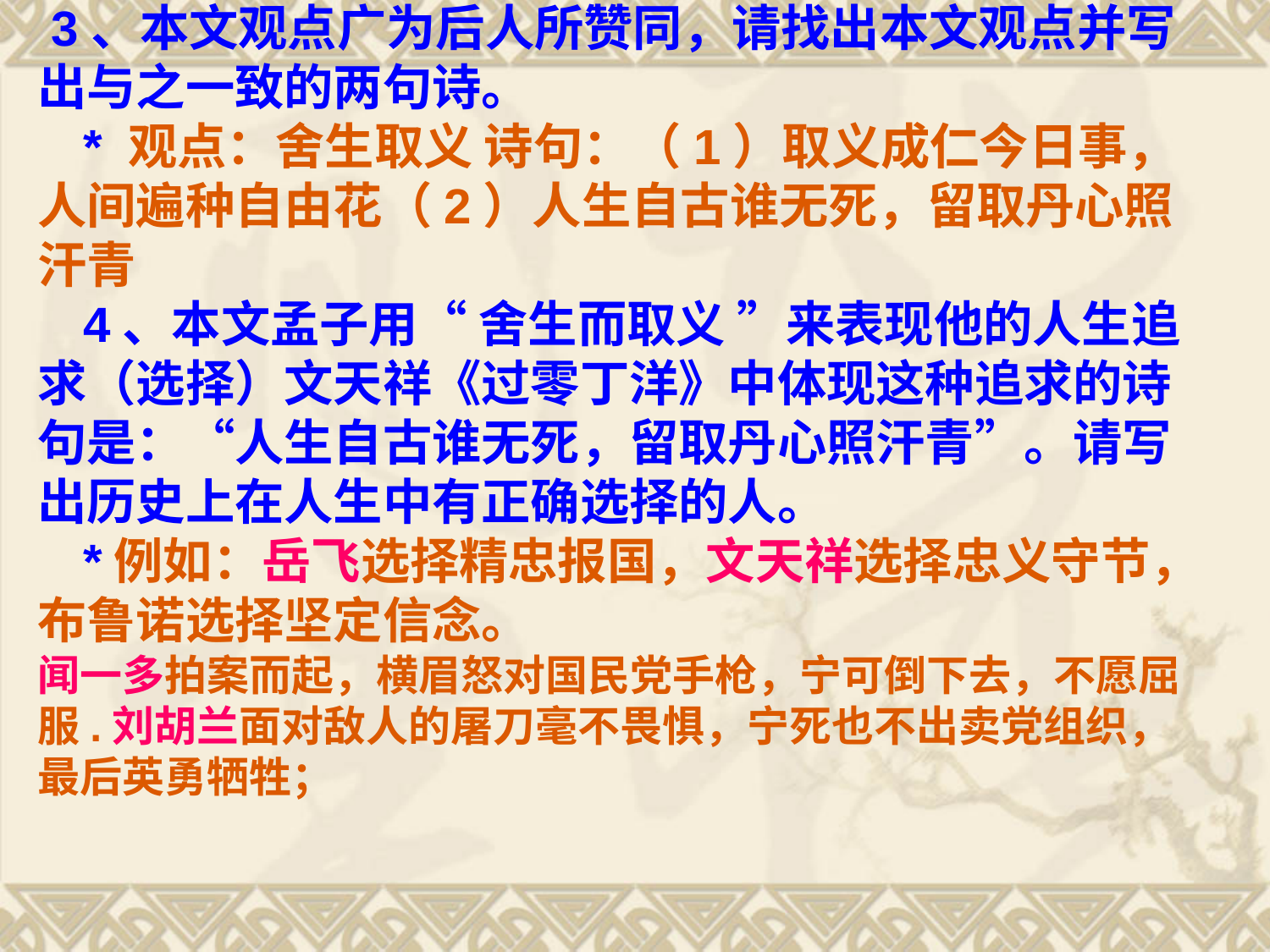

# 3、本文观点广为后人所赞同，请找出本文观点并写出与之一致的两句诗。    * 观点：舍生取义 诗句：（1）取义成仁今日事，人间遍种自由花（2）人生自古谁无死，留取丹心照汗青    4、本文孟子用“ 舍生而取义 ”来表现他的人生追求（选择）文天祥《过零丁洋》中体现这种追求的诗句是：“人生自古谁无死，留取丹心照汗青”。请写出历史上在人生中有正确选择的人。    *例如：岳飞选择精忠报国，文天祥选择忠义守节，布鲁诺选择坚定信念。 闻一多拍案而起，横眉怒对国民党手枪，宁可倒下去，不愿屈服.刘胡兰面对敌人的屠刀毫不畏惧，宁死也不出卖党组织，最后英勇牺牲；